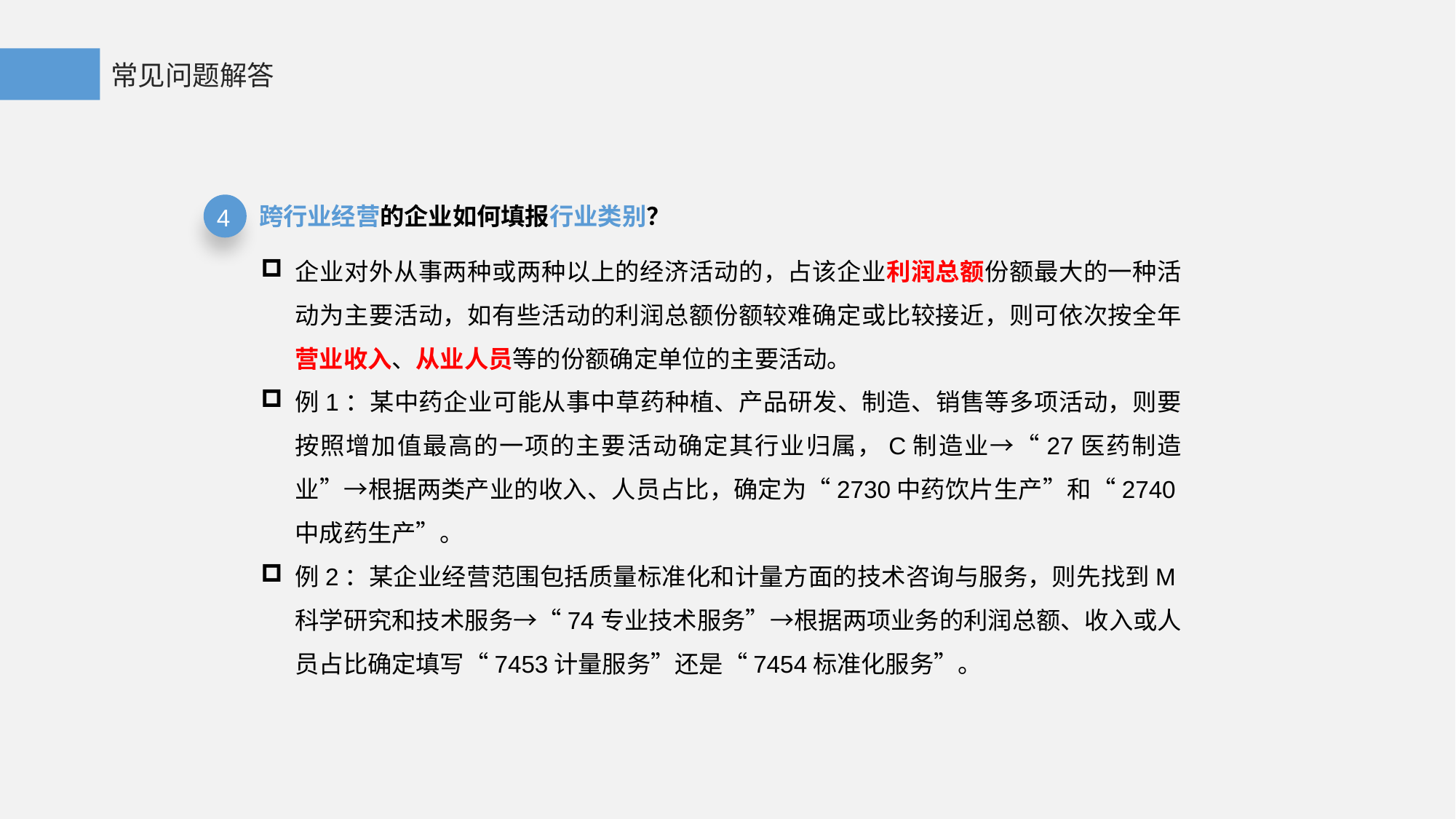

常见问题解答

跨行业经营的企业如何填报行业类别？
4
企业对外从事两种或两种以上的经济活动的，占该企业利润总额份额最大的一种活动为主要活动，如有些活动的利润总额份额较难确定或比较接近，则可依次按全年营业收入、从业人员等的份额确定单位的主要活动。
例1：某中药企业可能从事中草药种植、产品研发、制造、销售等多项活动，则要按照增加值最高的一项的主要活动确定其行业归属，C制造业→“27医药制造业”→根据两类产业的收入、人员占比，确定为“2730中药饮片生产”和“2740中成药生产”。
例2：某企业经营范围包括质量标准化和计量方面的技术咨询与服务，则先找到M科学研究和技术服务→“74专业技术服务”→根据两项业务的利润总额、收入或人员占比确定填写“7453计量服务”还是“7454标准化服务”。

60